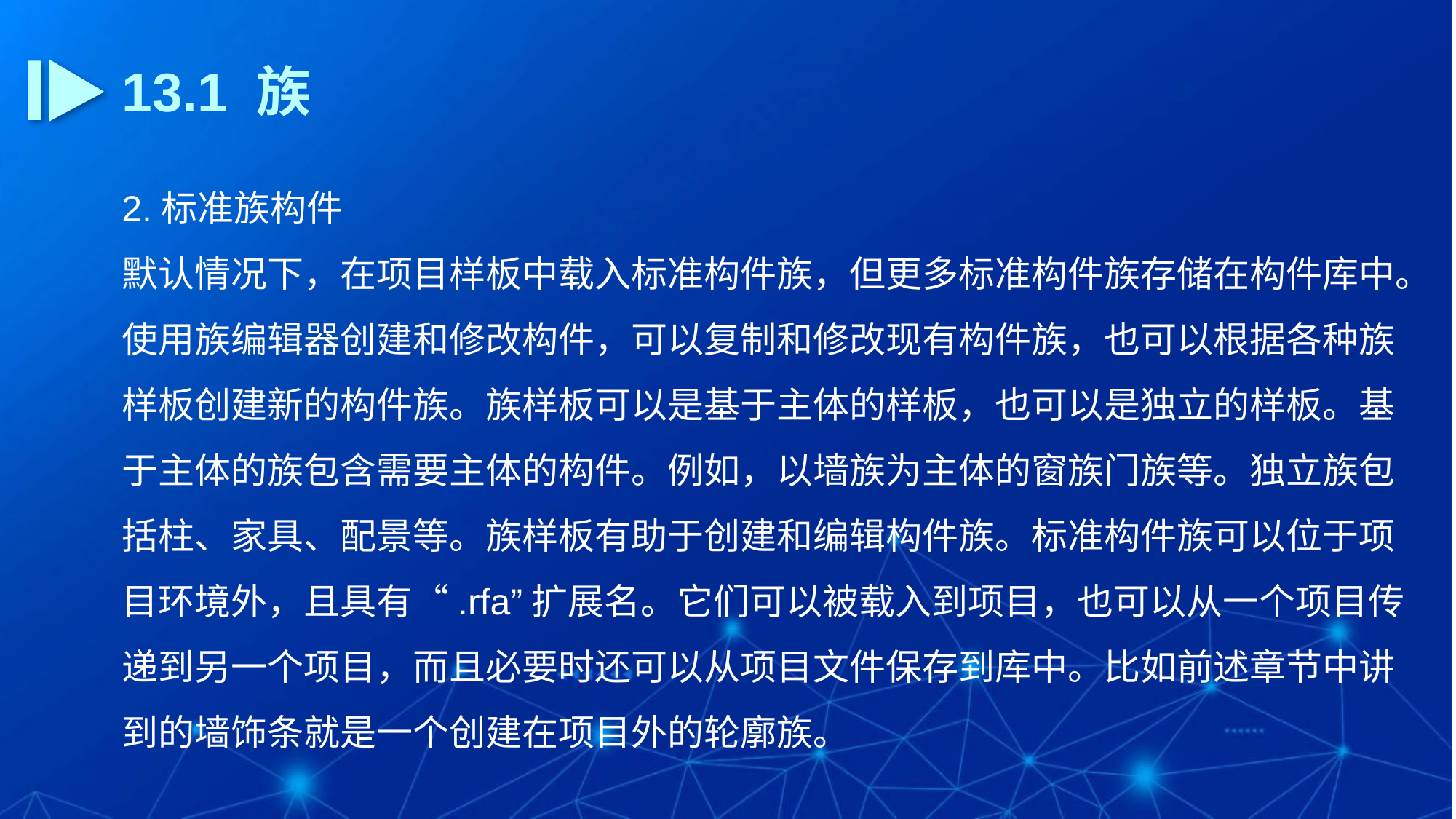

13.1 族

2.标准族构件
默认情况下，在项目样板中载入标准构件族，但更多标准构件族存储在构件库中。使用族编辑器创建和修改构件，可以复制和修改现有构件族，也可以根据各种族样板创建新的构件族。族样板可以是基于主体的样板，也可以是独立的样板。基于主体的族包含需要主体的构件。例如，以墙族为主体的窗族门族等。独立族包括柱、家具、配景等。族样板有助于创建和编辑构件族。标准构件族可以位于项目环境外，且具有“.rfa”扩展名。它们可以被载入到项目，也可以从一个项目传递到另一个项目，而且必要时还可以从项目文件保存到库中。比如前述章节中讲到的墙饰条就是一个创建在项目外的轮廓族。